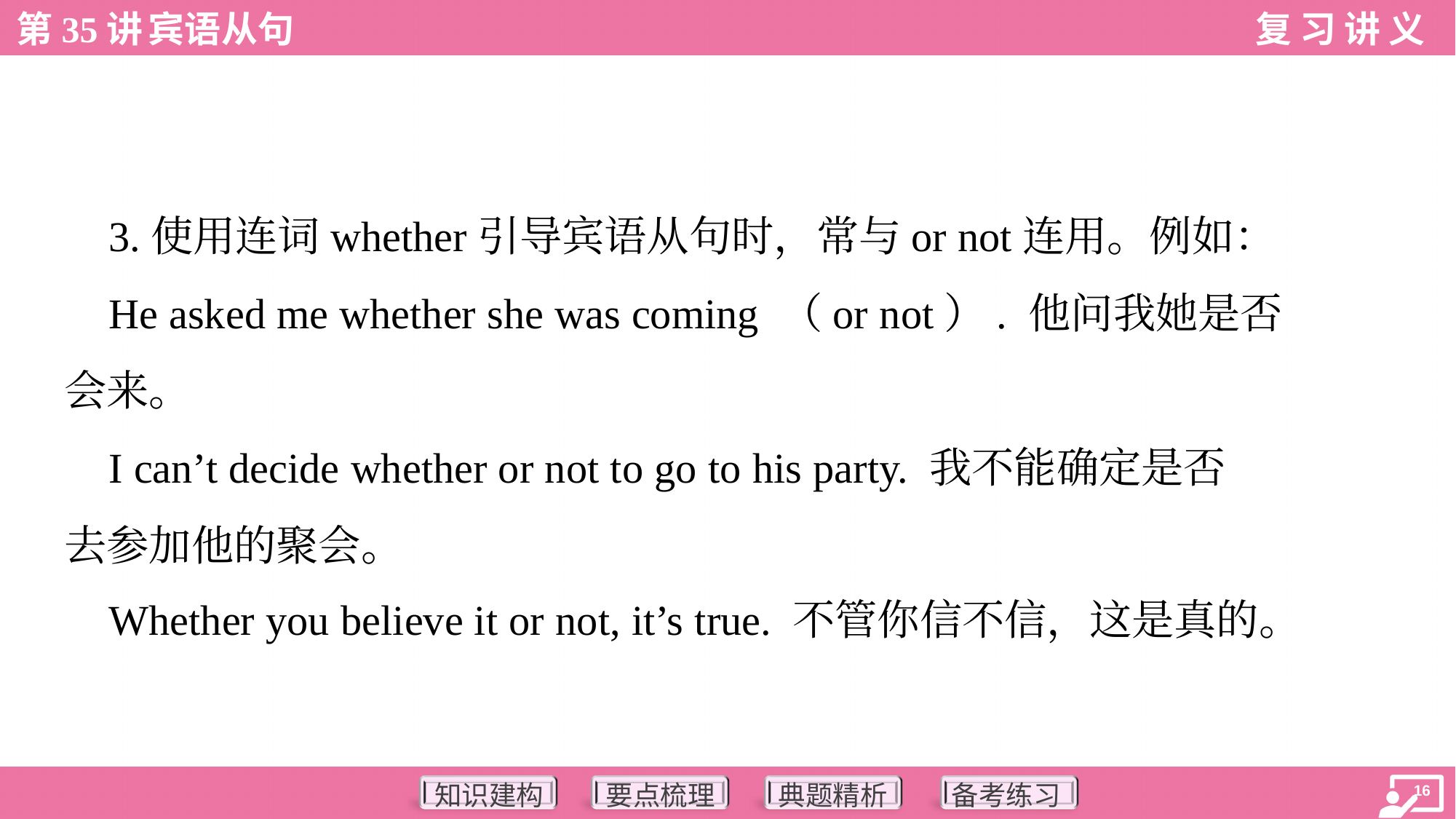

3.使用连词whether引导宾语从句时，常与or not连用。例如：
    He asked me whether she was coming （or not）. 他问我她是否
会来。
    I can’t decide whether or not to go to his party. 我不能确定是否
去参加他的聚会。
    Whether you believe it or not, it’s true. 不管你信不信，这是真的。